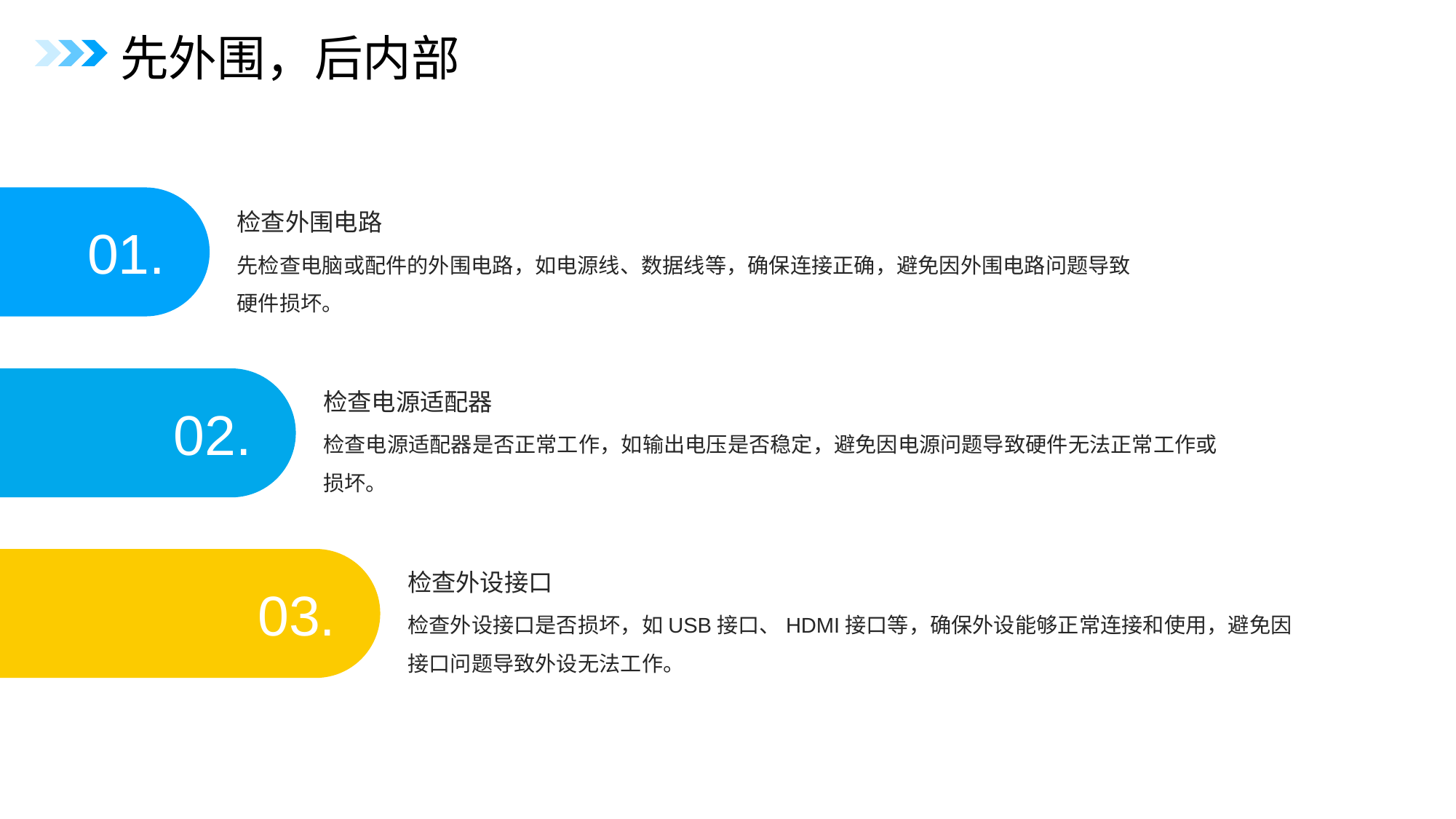

先外围，后内部

检查外围电路
01.
先检查电脑或配件的外围电路，如电源线、数据线等，确保连接正确，避免因外围电路问题导致硬件损坏。

检查电源适配器
02.
检查电源适配器是否正常工作，如输出电压是否稳定，避免因电源问题导致硬件无法正常工作或损坏。

检查外设接口
03.
检查外设接口是否损坏，如USB接口、HDMI接口等，确保外设能够正常连接和使用，避免因接口问题导致外设无法工作。